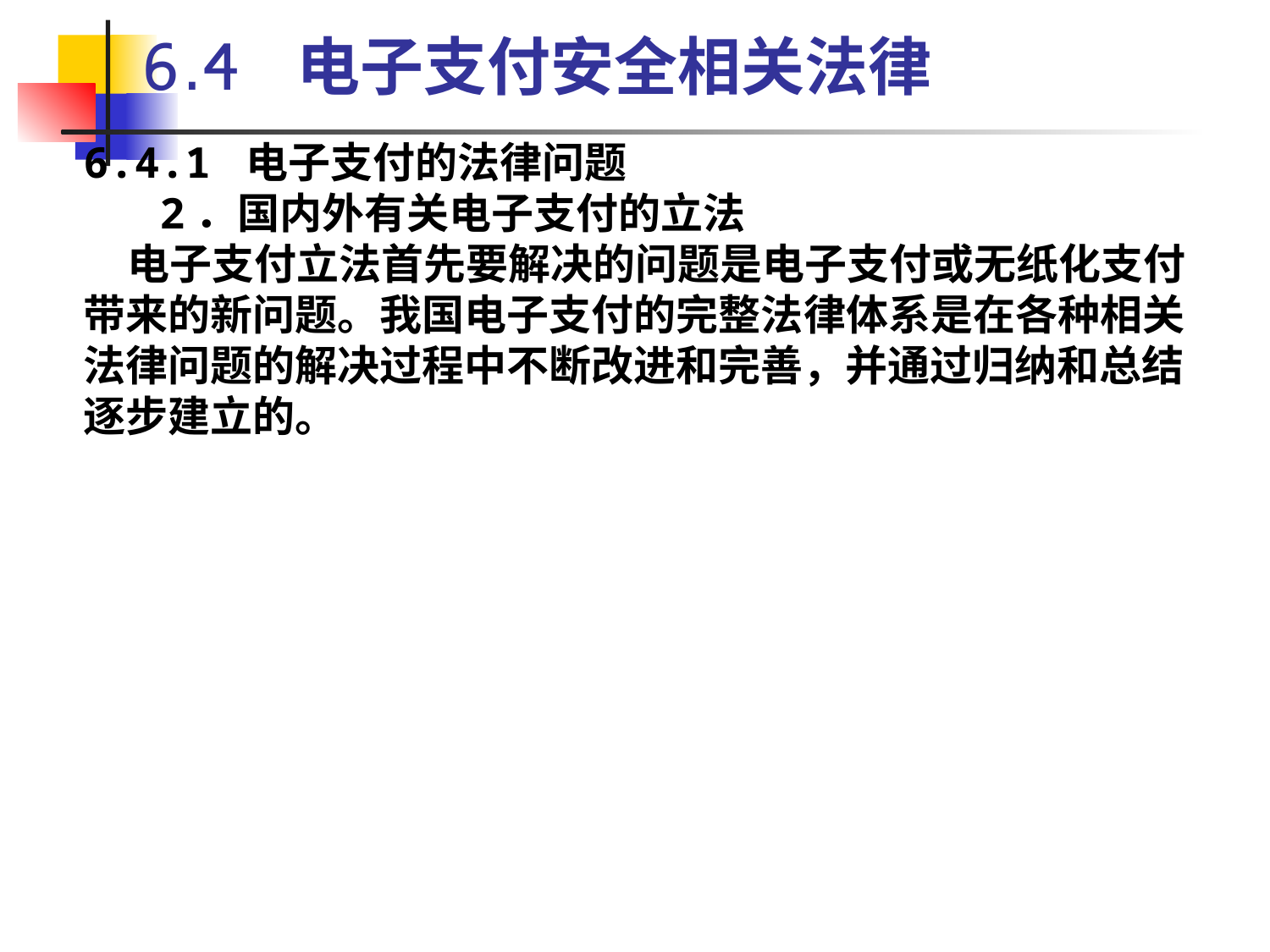

6.4  电子支付安全相关法律
6.4.1 电子支付的法律问题
   2．国内外有关电子支付的立法
    电子支付立法首先要解决的问题是电子支付或无纸化支付带来的新问题。我国电子支付的完整法律体系是在各种相关法律问题的解决过程中不断改进和完善，并通过归纳和总结逐步建立的。